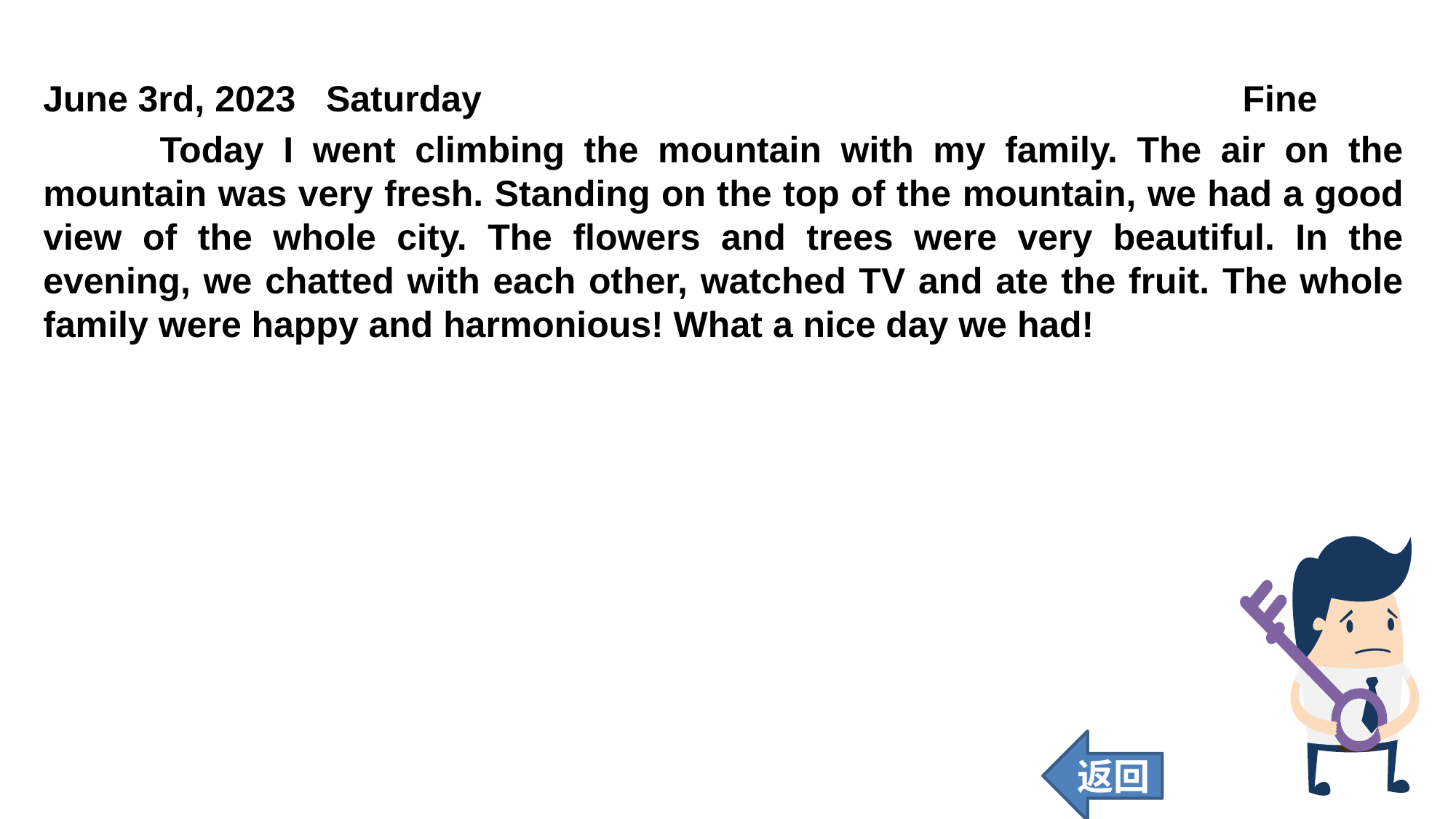

June 3rd, 2023   Saturday                                                                           Fine
      Today I went climbing the mountain with my family. The air on the mountain was very fresh. Standing on the top of the mountain, we had a good view of the whole city. The flowers and trees were very beautiful. In the evening, we chatted with each other, watched TV and ate the fruit. The whole family were happy and harmonious! What a nice day we had!

返回
57